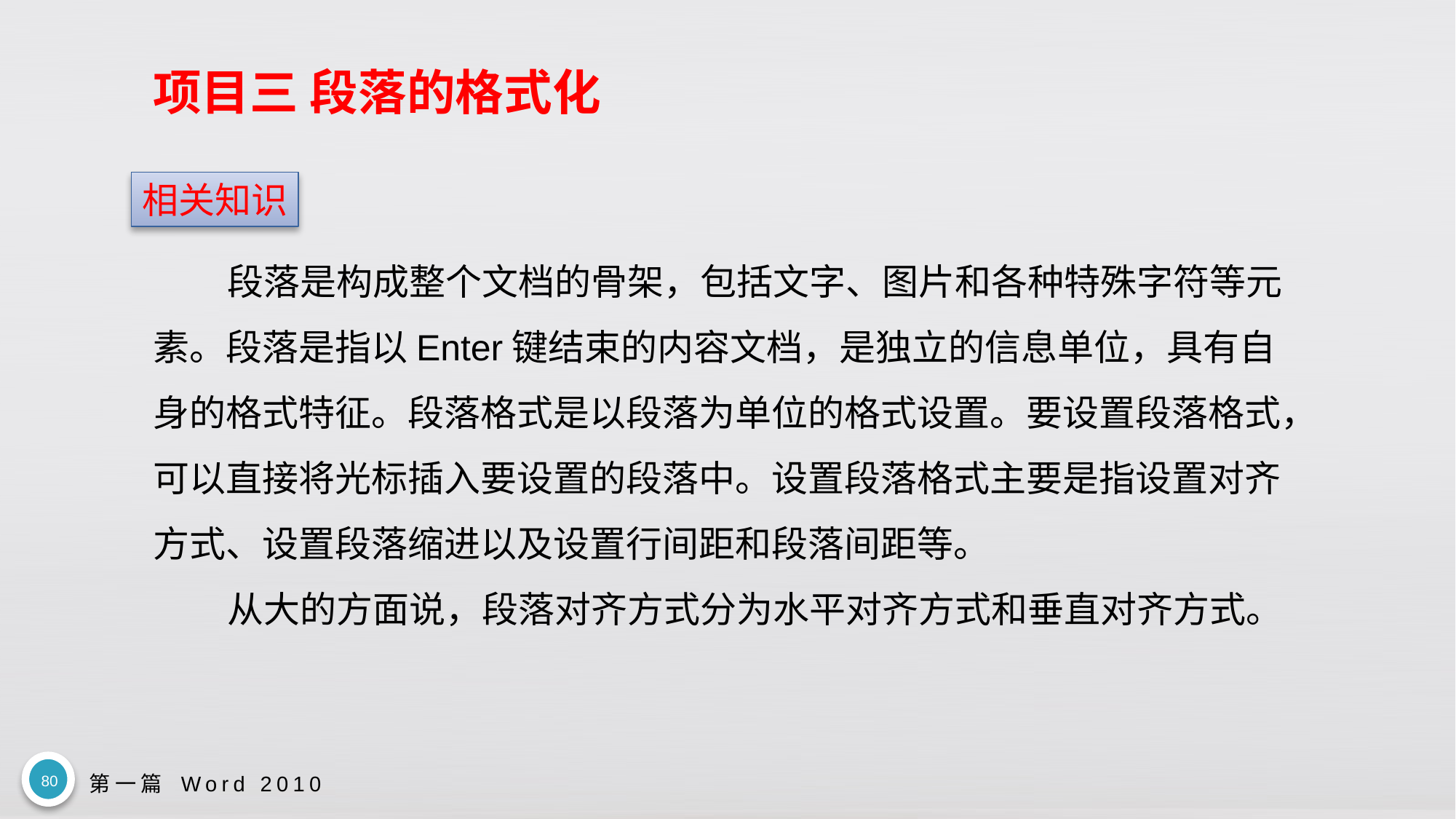

# 项目三 段落的格式化
相关知识
段落是构成整个文档的骨架，包括文字、图片和各种特殊字符等元素。段落是指以Enter键结束的内容文档，是独立的信息单位，具有自身的格式特征。段落格式是以段落为单位的格式设置。要设置段落格式，可以直接将光标插入要设置的段落中。设置段落格式主要是指设置对齐方式、设置段落缩进以及设置行间距和段落间距等。
从大的方面说，段落对齐方式分为水平对齐方式和垂直对齐方式。
80